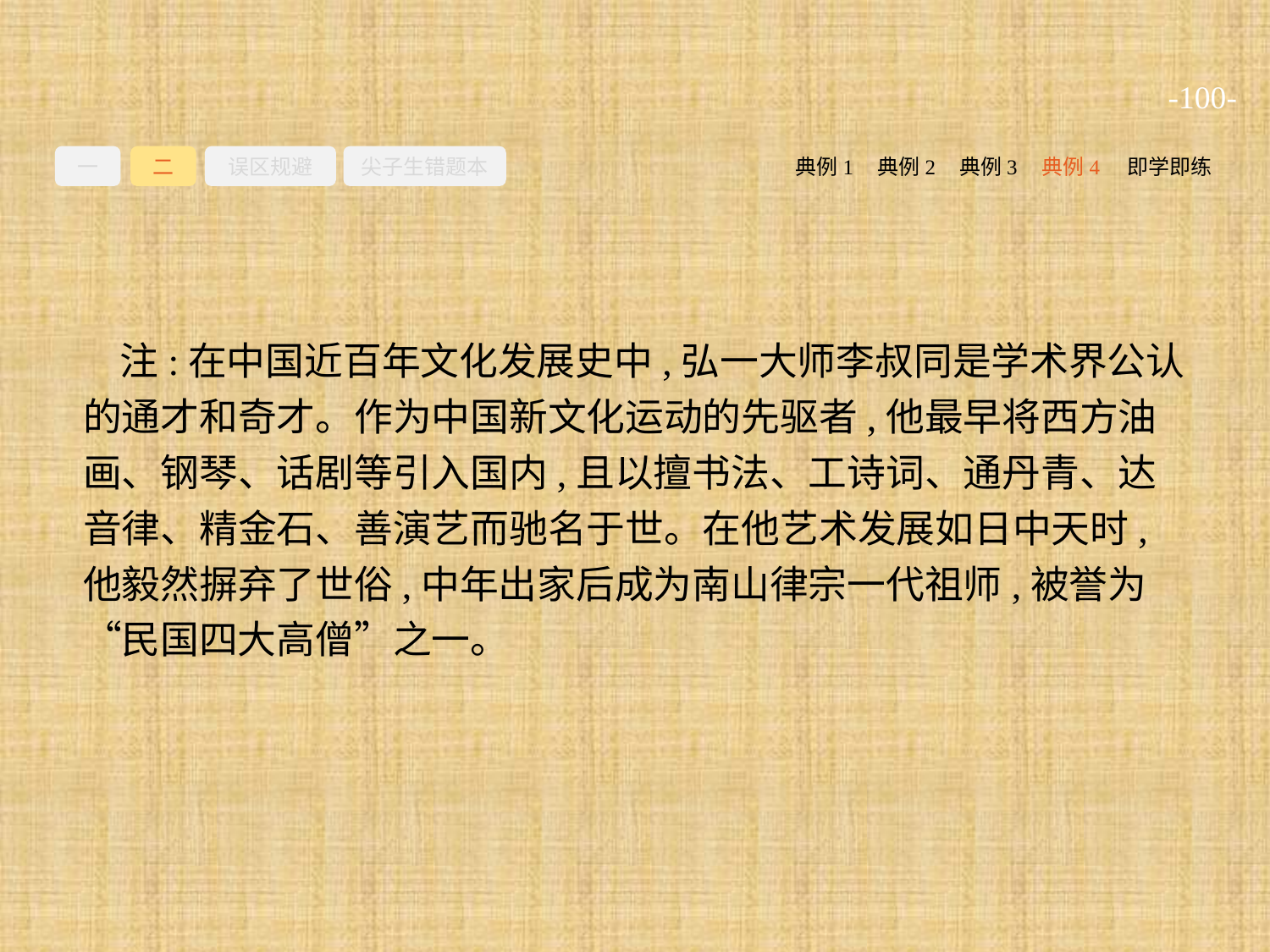

-100-
一
二
误区规避
尖子生错题本
典例2
典例3
典例4
即学即练
典例1
注:在中国近百年文化发展史中,弘一大师李叔同是学术界公认的通才和奇才。作为中国新文化运动的先驱者,他最早将西方油画、钢琴、话剧等引入国内,且以擅书法、工诗词、通丹青、达音律、精金石、善演艺而驰名于世。在他艺术发展如日中天时,他毅然摒弃了世俗,中年出家后成为南山律宗一代祖师,被誉为“民国四大高僧”之一。